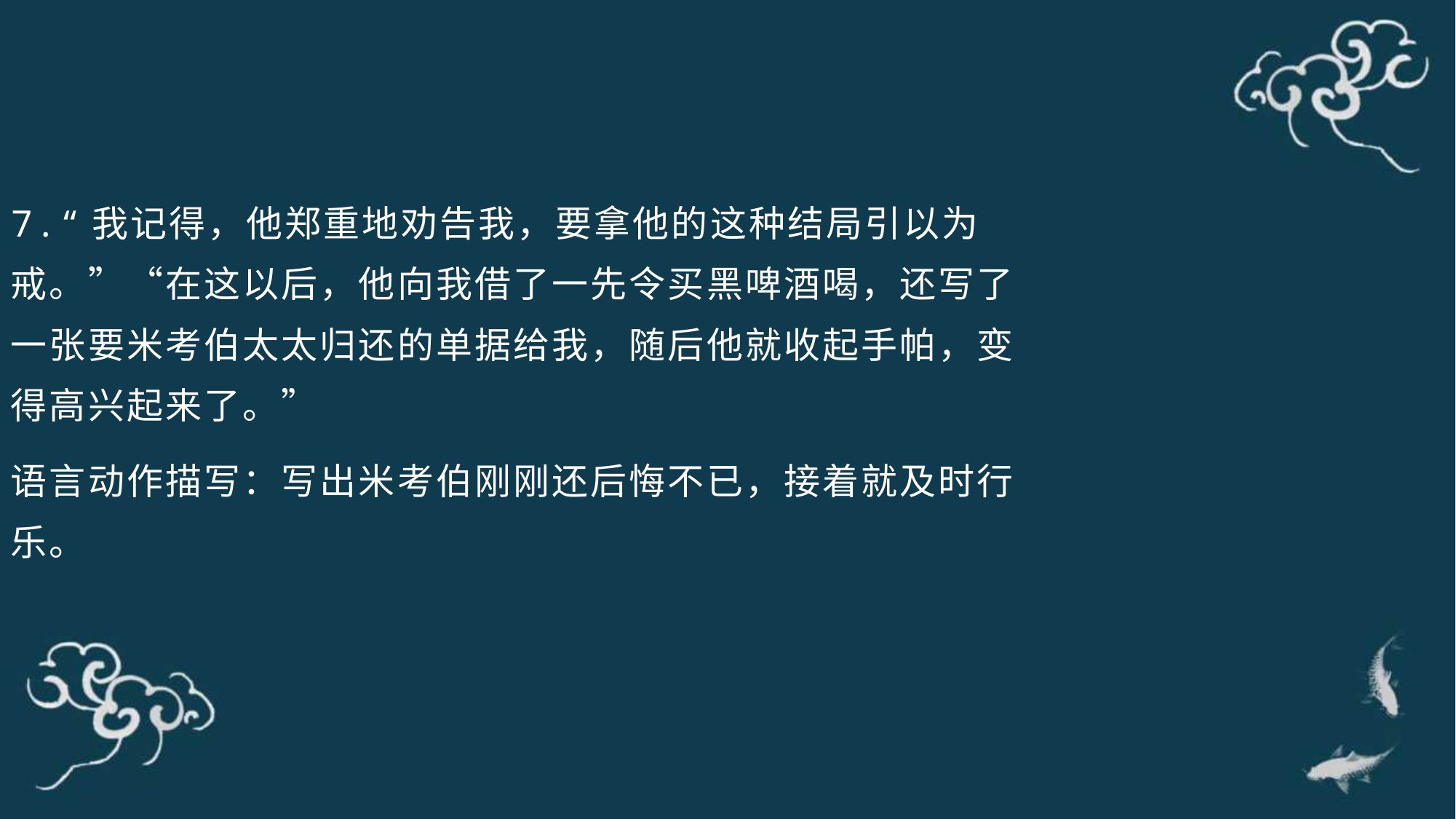

7.“我记得，他郑重地劝告我，要拿他的这种结局引以为戒。”“在这以后，他向我借了一先令买黑啤酒喝，还写了一张要米考伯太太归还的单据给我，随后他就收起手帕，变得高兴起来了。”
语言动作描写：写出米考伯刚刚还后悔不已，接着就及时行乐。